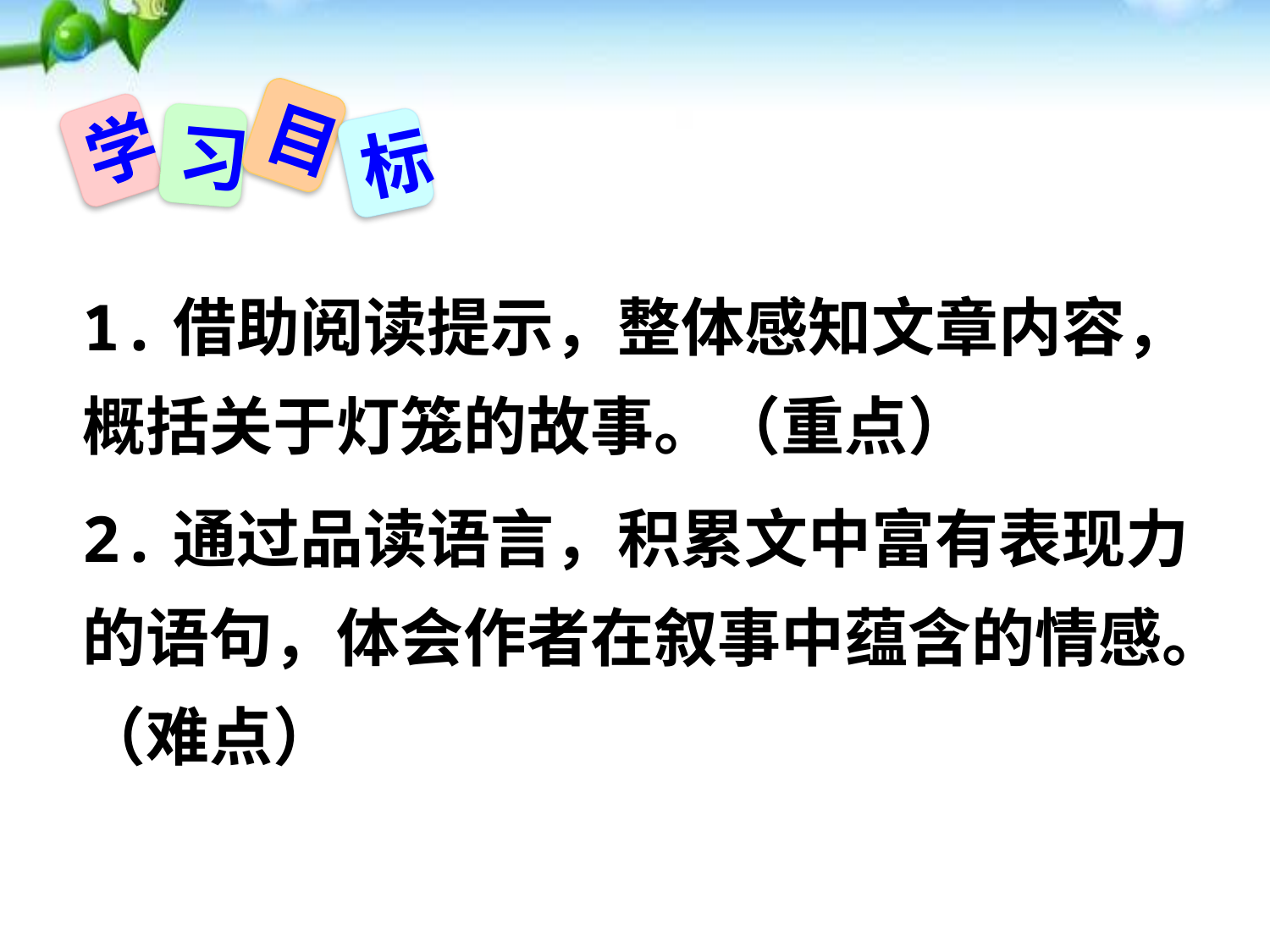

目
学
习
标
状元成才路
状元成才路
状元成才路
状元成才路
状元成才路
状元成才路
状元成才路
状元成才路
状元成才路
1.借助阅读提示，整体感知文章内容，概括关于灯笼的故事。（重点）
2.通过品读语言，积累文中富有表现力的语句，体会作者在叙事中蕴含的情感。（难点）
状元成才路
状元成才路
状元成才路
状元成才路
状元成才路
状元成才路
状元成才路
状元成才路
状元成才路
状元成才路
状元成才路
状元成才路
状元成才路
状元成才路
状元成才路
状元成才路
状元成才路
状元成才路
状元成才路
状元成才路
状元成才路
状元成才路
状元成才路
状元成才路
状元成才路
状元成才路
状元成才路
状元成才路
状元成才路
状元成才路
状元成才路
状元成才路
状元成才路
状元成才路
状元成才路
状元成才路
状元成才路
状元成才路
状元成才路
状元成才路
状元成才路
状元成才路
状元成才路
状元成才路
状元成才路
状元成才路
状元成才路
状元成才路
状元成才路
状元成才路
状元成才路
状元成才路
状元成才路
状元成才路
状元成才路
状元成才路
状元成才路
状元成才路
状元成才路
状元成才路
状元成才路
状元成才路
状元成才路
状元成才路
状元成才路
状元成才路
状元成才路
状元成才路
状元成才路
状元成才路
状元成才路
状元成才路
状元成才路
状元成才路
状元成才路
状元成才路
状元成才路
状元成才路
状元成才路
状元成才路
状元成才路
状元成才路
状元成才路
状元成才路
状元成才路
状元成才路
状元成才路
状元成才路
状元成才路
状元成才路
状元成才路